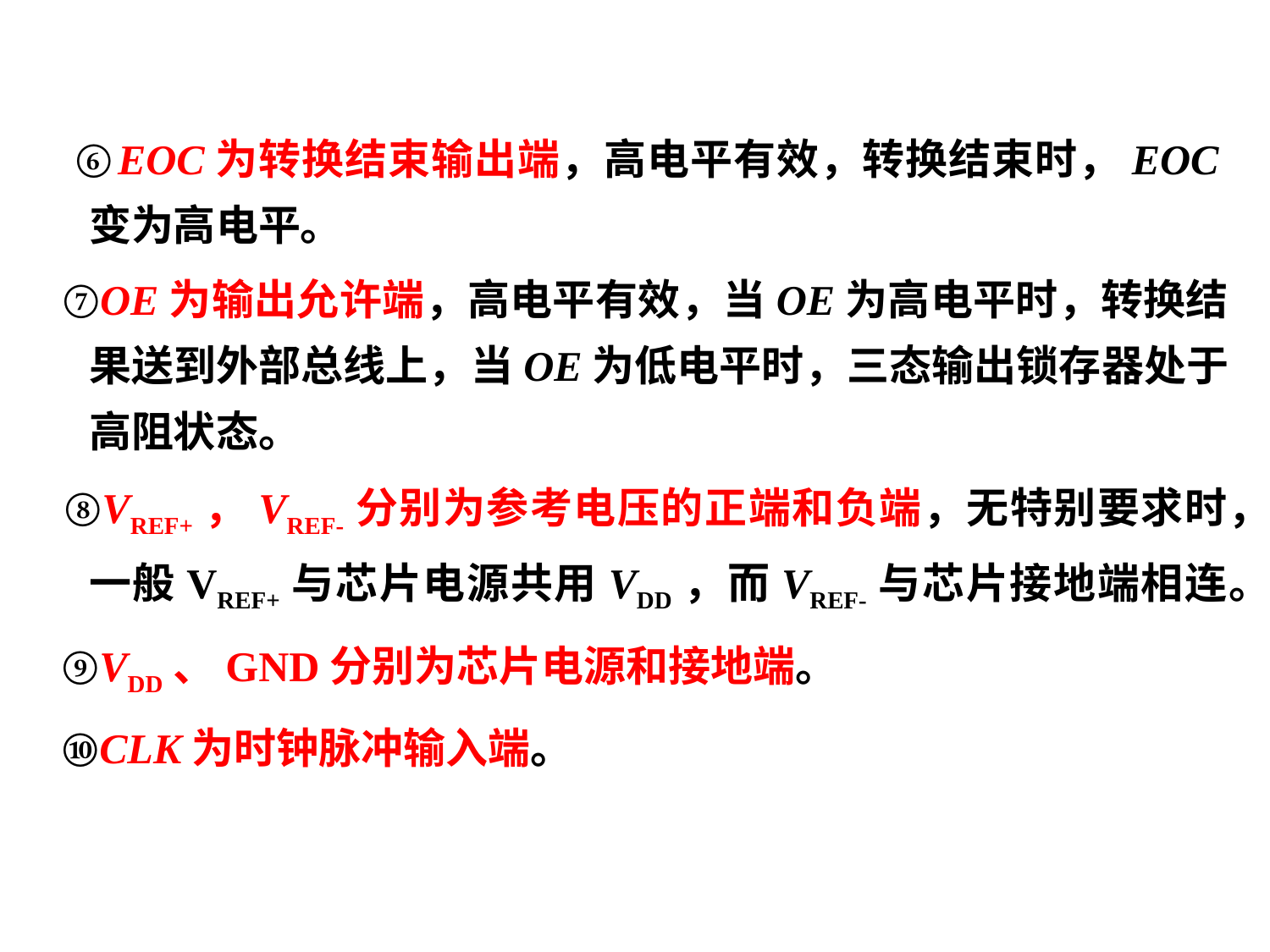

⑥EOC为转换结束输出端，高电平有效，转换结束时，EOC变为高电平。
  ⑦OE为输出允许端，高电平有效，当OE为高电平时，转换结果送到外部总线上，当OE为低电平时，三态输出锁存器处于高阻状态。
  ⑧VREF+，VREF-分别为参考电压的正端和负端，无特别要求时，一般VREF+与芯片电源共用VDD，而VREF-与芯片接地端相连。
  ⑨VDD、GND分别为芯片电源和接地端。
  ⑩CLK为时钟脉冲输入端。